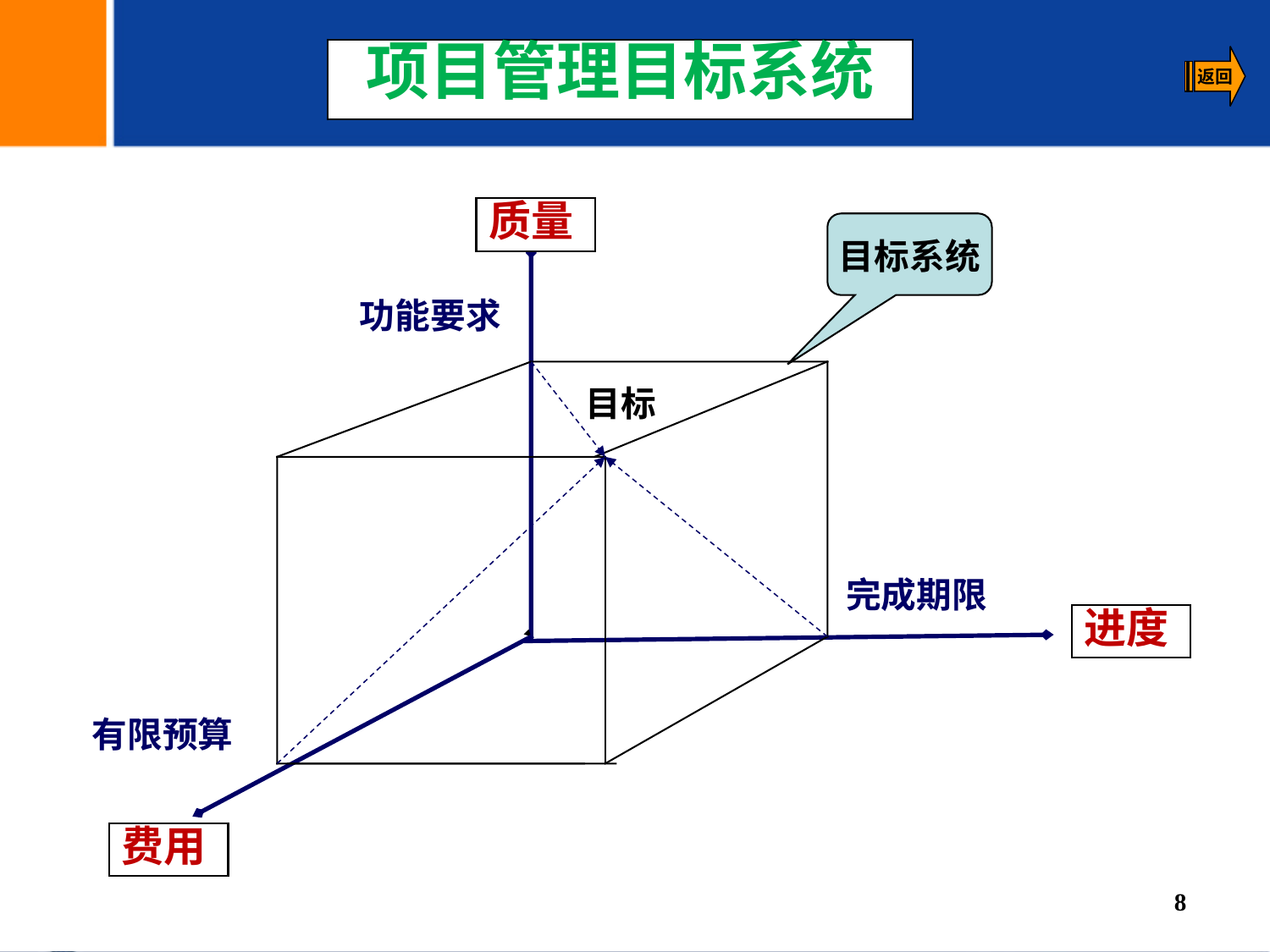

项目管理目标系统
质量

目标系统

功能要求

目标

完成期限
进度

有限预算

费用
8